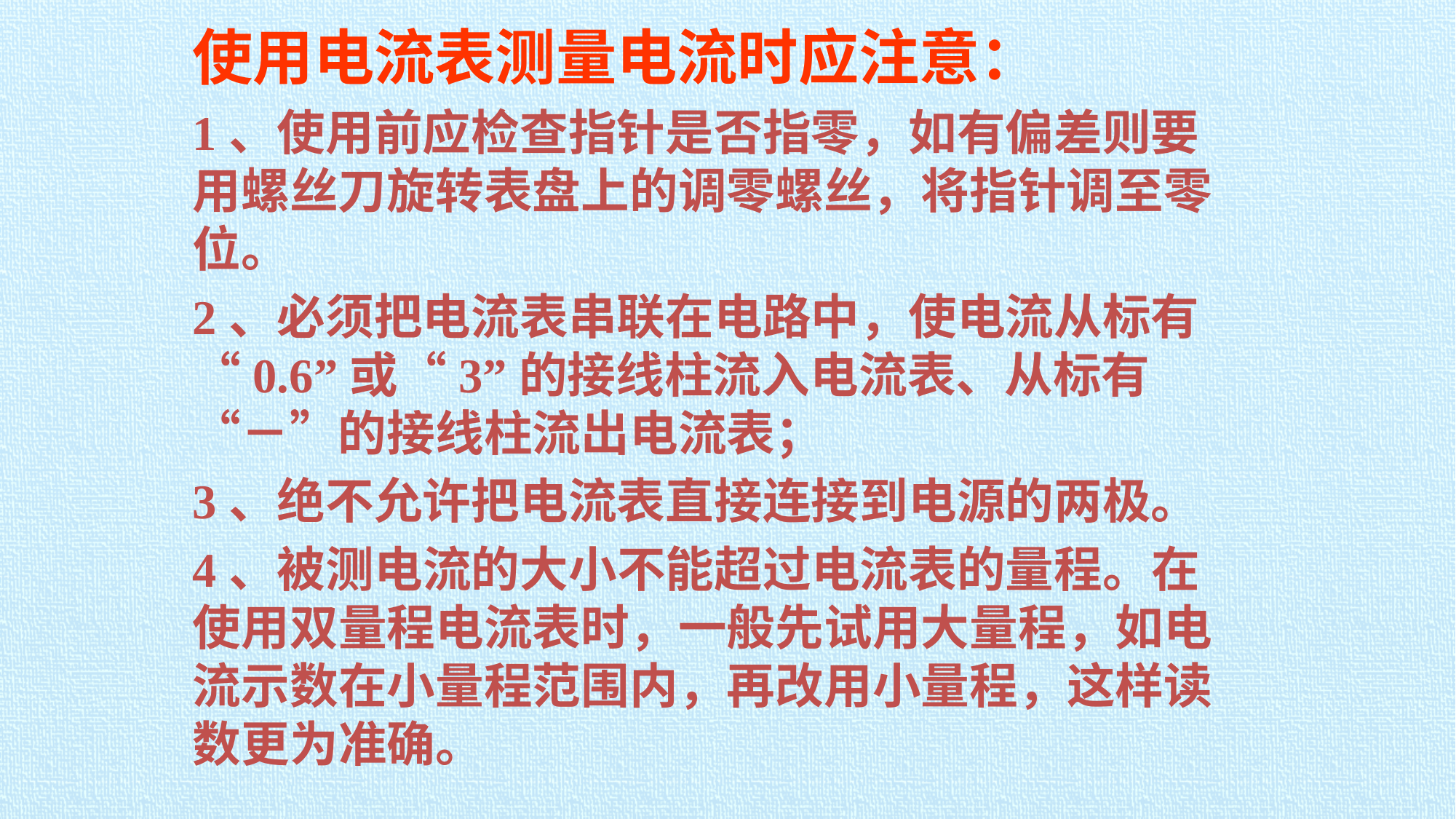

使用电流表测量电流时应注意：
1、使用前应检查指针是否指零，如有偏差则要用螺丝刀旋转表盘上的调零螺丝，将指针调至零位。
2、必须把电流表串联在电路中，使电流从标有“0.6”或“3”的接线柱流入电流表、从标有“－”的接线柱流出电流表；
3、绝不允许把电流表直接连接到电源的两极。
4、被测电流的大小不能超过电流表的量程。在使用双量程电流表时，一般先试用大量程，如电流示数在小量程范围内，再改用小量程，这样读数更为准确。